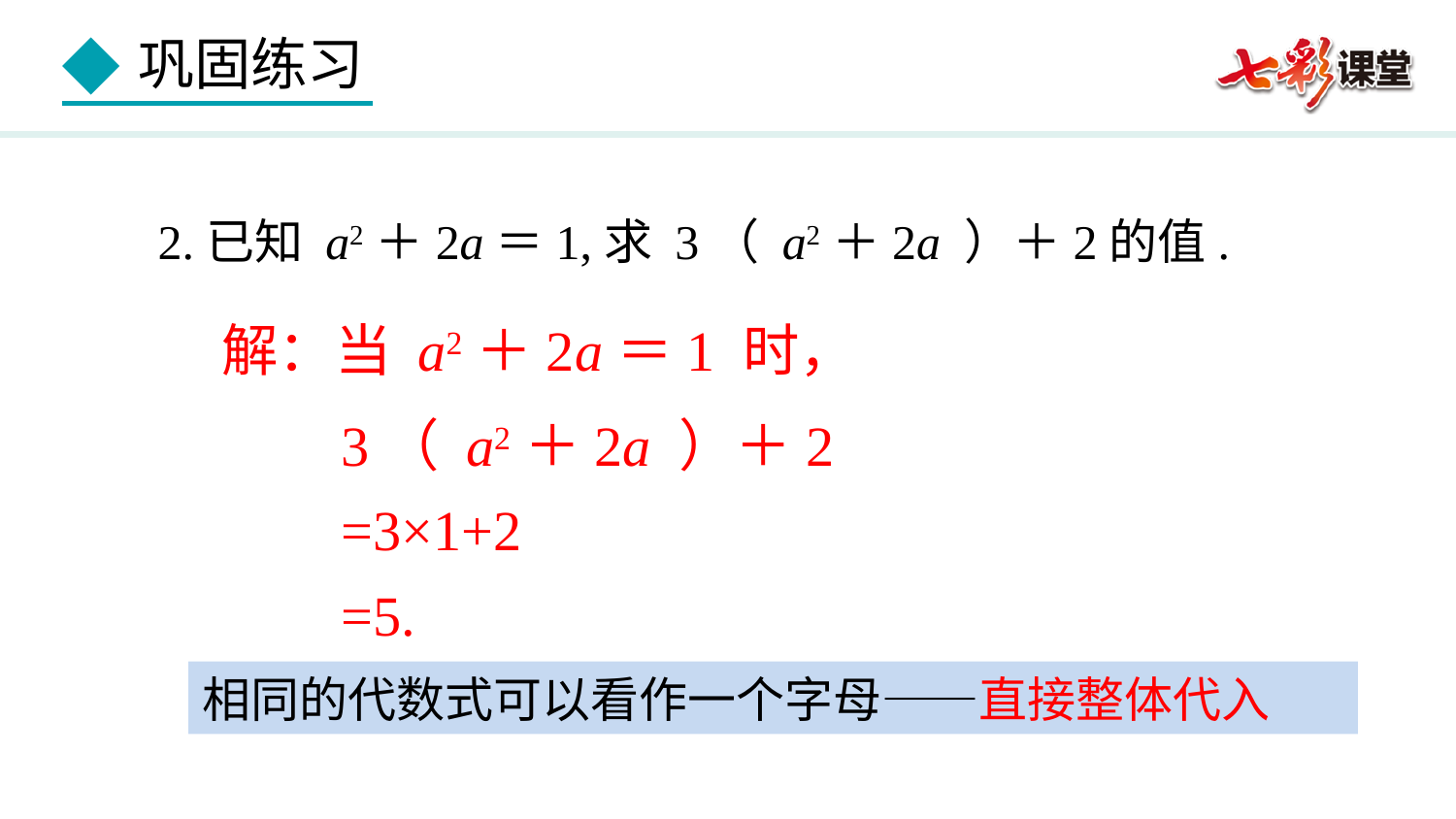

2.已知 a2＋2a＝1,求 3（ a2＋2a ）＋2的值.
解：当 a2＋2a＝1 时，
3（ a2＋2a ）＋2
=3×1+2
=5.
相同的代数式可以看作一个字母——直接整体代入